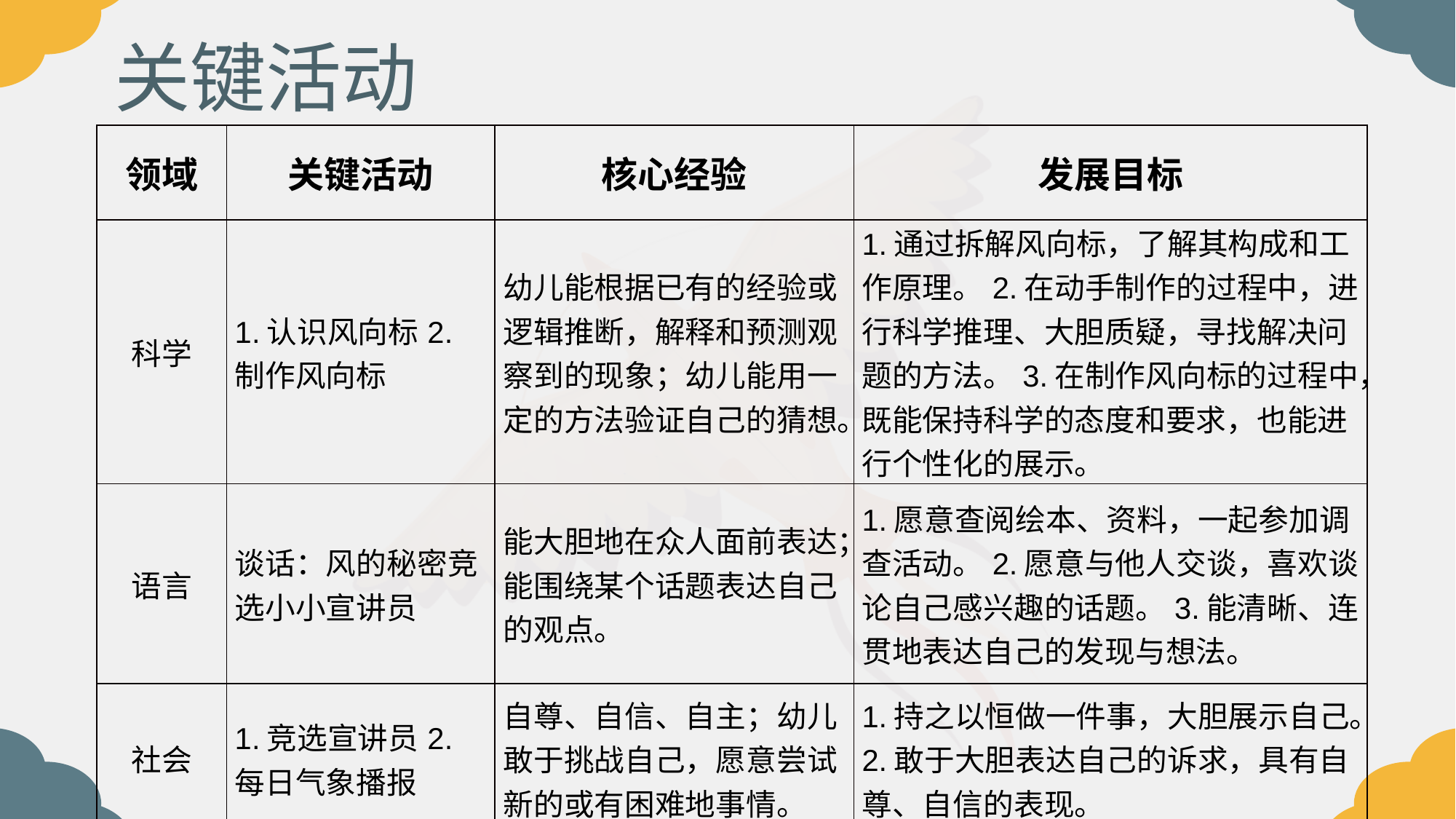

关键活动
| 领域 | 关键活动 | 核心经验 | 发展目标 |
| --- | --- | --- | --- |
| 科学 | 1.认识风向标2.制作风向标 | 幼儿能根据已有的经验或逻辑推断，解释和预测观察到的现象；幼儿能用一定的方法验证自己的猜想。 | 1.通过拆解风向标，了解其构成和工作原理。2.在动手制作的过程中，进行科学推理、大胆质疑，寻找解决问题的方法。3.在制作风向标的过程中，既能保持科学的态度和要求，也能进行个性化的展示。 |
| 语言 | 谈话：风的秘密竞选小小宣讲员 | 能大胆地在众人面前表达；能围绕某个话题表达自己的观点。 | 1.愿意查阅绘本、资料，一起参加调查活动。2.愿意与他人交谈，喜欢谈论自己感兴趣的话题。3.能清晰、连贯地表达自己的发现与想法。 |
| 社会 | 1.竞选宣讲员2.每日气象播报 | 自尊、自信、自主；幼儿敢于挑战自己，愿意尝试新的或有困难地事情。 | 1.持之以恒做一件事，大胆展示自己。2.敢于大胆表达自己的诉求，具有自尊、自信的表现。 |